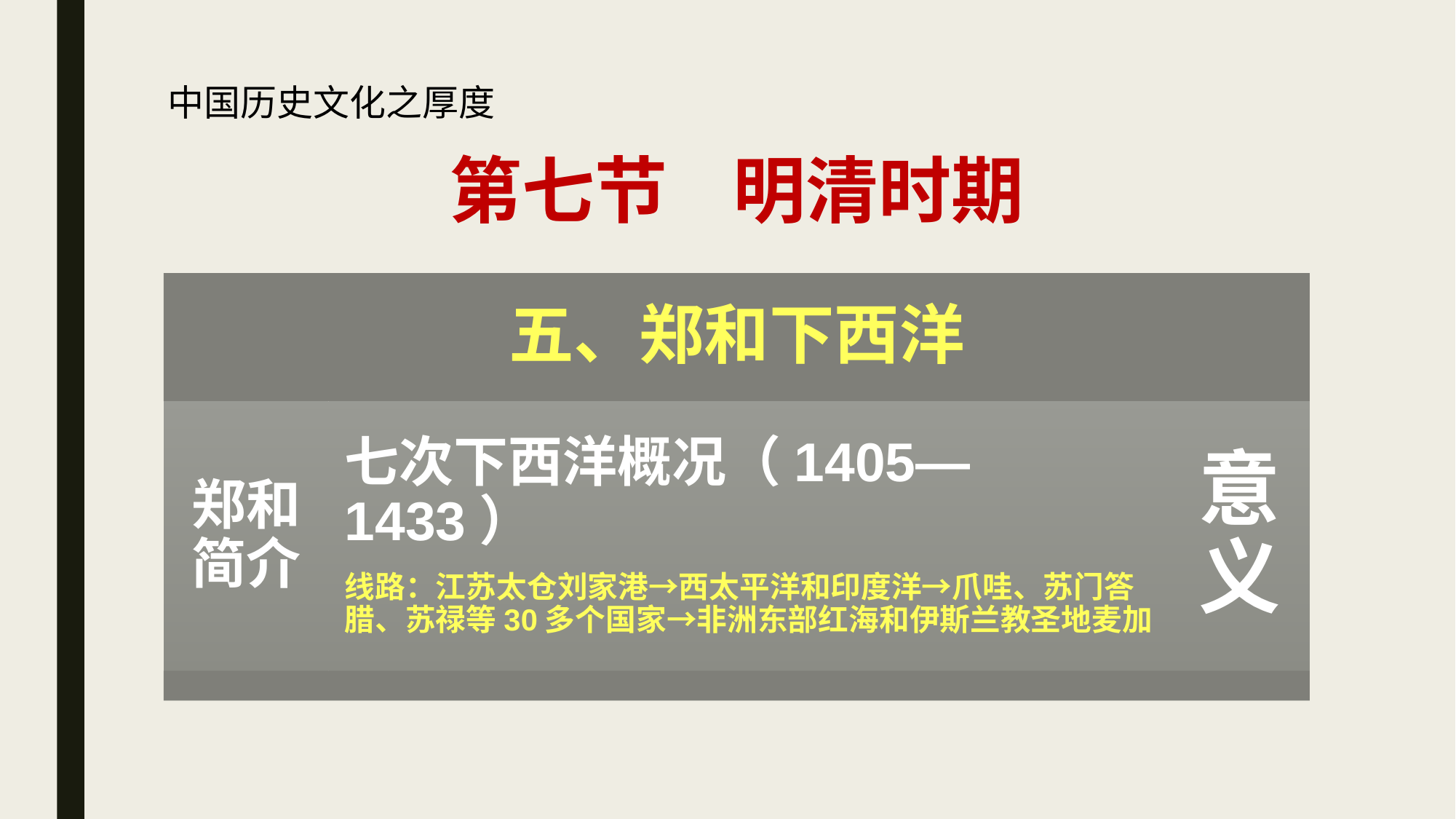

中国历史文化之厚度
# 第七节    明清时期
五、郑和下西洋
郑和简介
七次下西洋概况（1405—1433）
线路：江苏太仓刘家港→西太平洋和印度洋→爪哇、苏门答腊、苏禄等30多个国家→非洲东部红海和伊斯兰教圣地麦加
意义